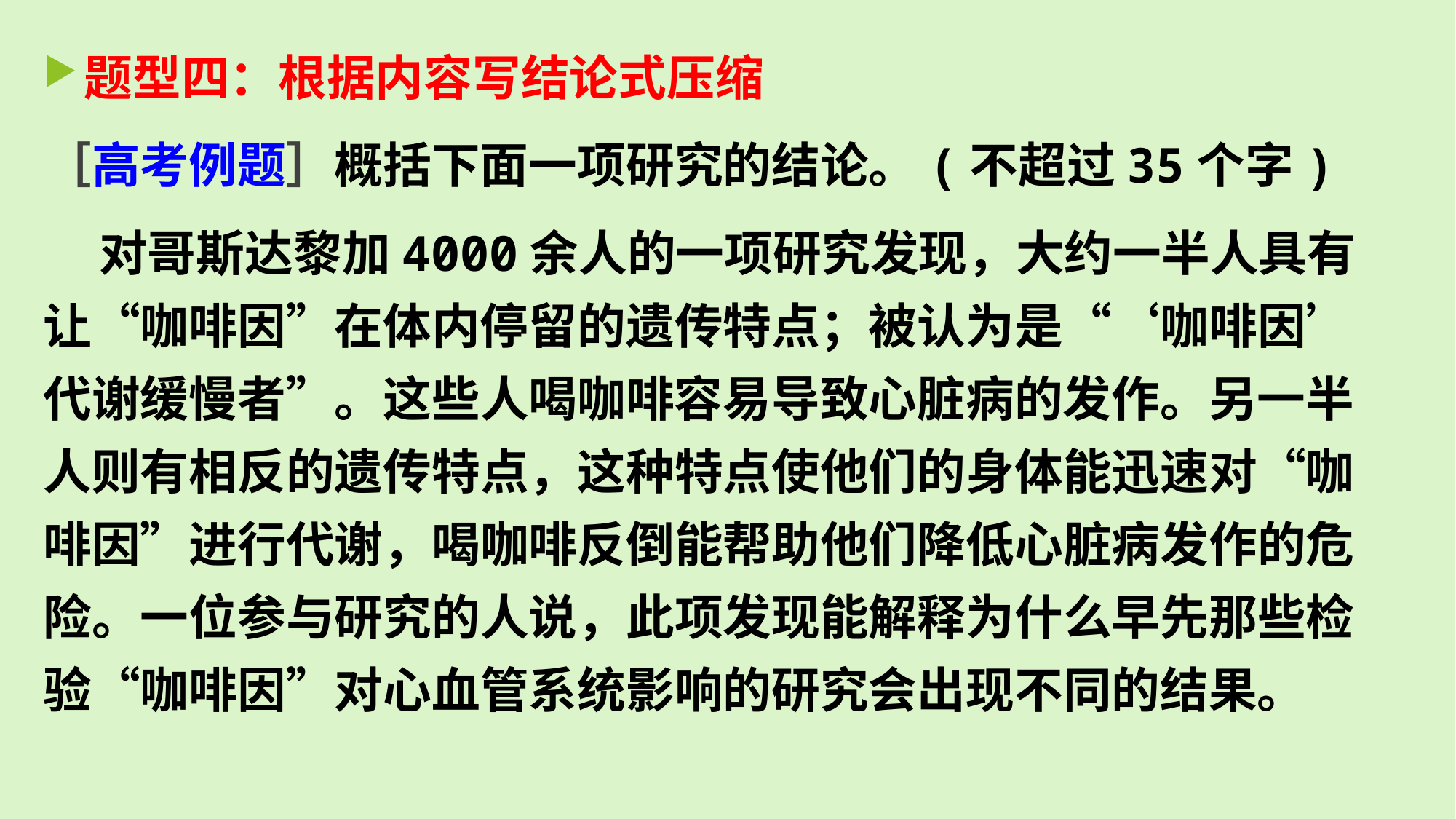

题型四：根据内容写结论式压缩
［高考例题］概括下面一项研究的结论。(不超过35个字)
    对哥斯达黎加4000余人的一项研究发现，大约一半人具有让“咖啡因”在体内停留的遗传特点；被认为是“‘咖啡因’代谢缓慢者”。这些人喝咖啡容易导致心脏病的发作。另一半人则有相反的遗传特点，这种特点使他们的身体能迅速对“咖啡因”进行代谢，喝咖啡反倒能帮助他们降低心脏病发作的危险。一位参与研究的人说，此项发现能解释为什么早先那些检验“咖啡因”对心血管系统影响的研究会出现不同的结果。